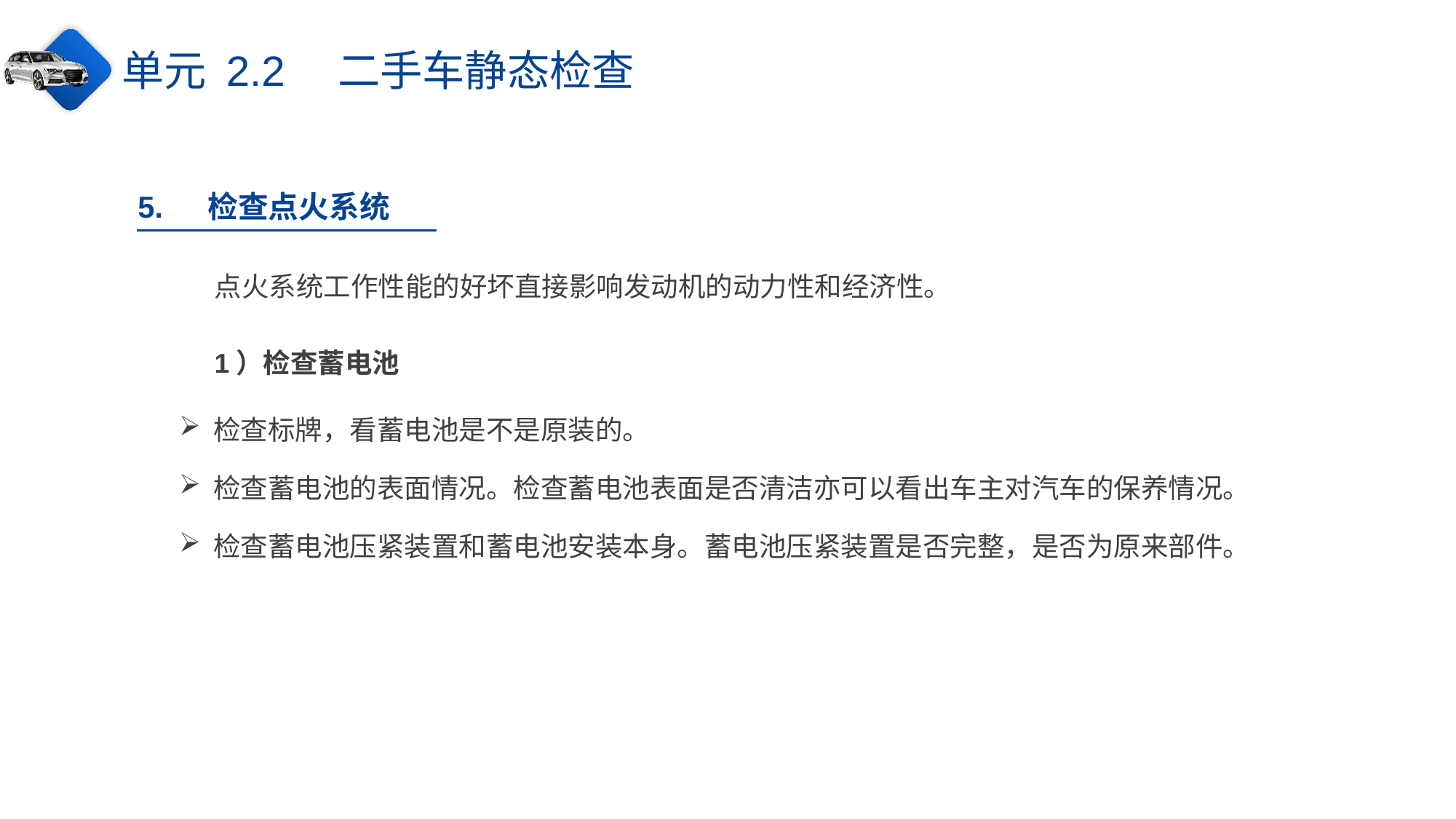

单元 2.2　二手车静态检查
5.　 检查点火系统
点火系统工作性能的好坏直接影响发动机的动力性和经济性。
1）检查蓄电池
检查标牌，看蓄电池是不是原装的。
检查蓄电池的表面情况。检查蓄电池表面是否清洁亦可以看出车主对汽车的保养情况。
检查蓄电池压紧装置和蓄电池安装本身。蓄电池压紧装置是否完整，是否为原来部件。